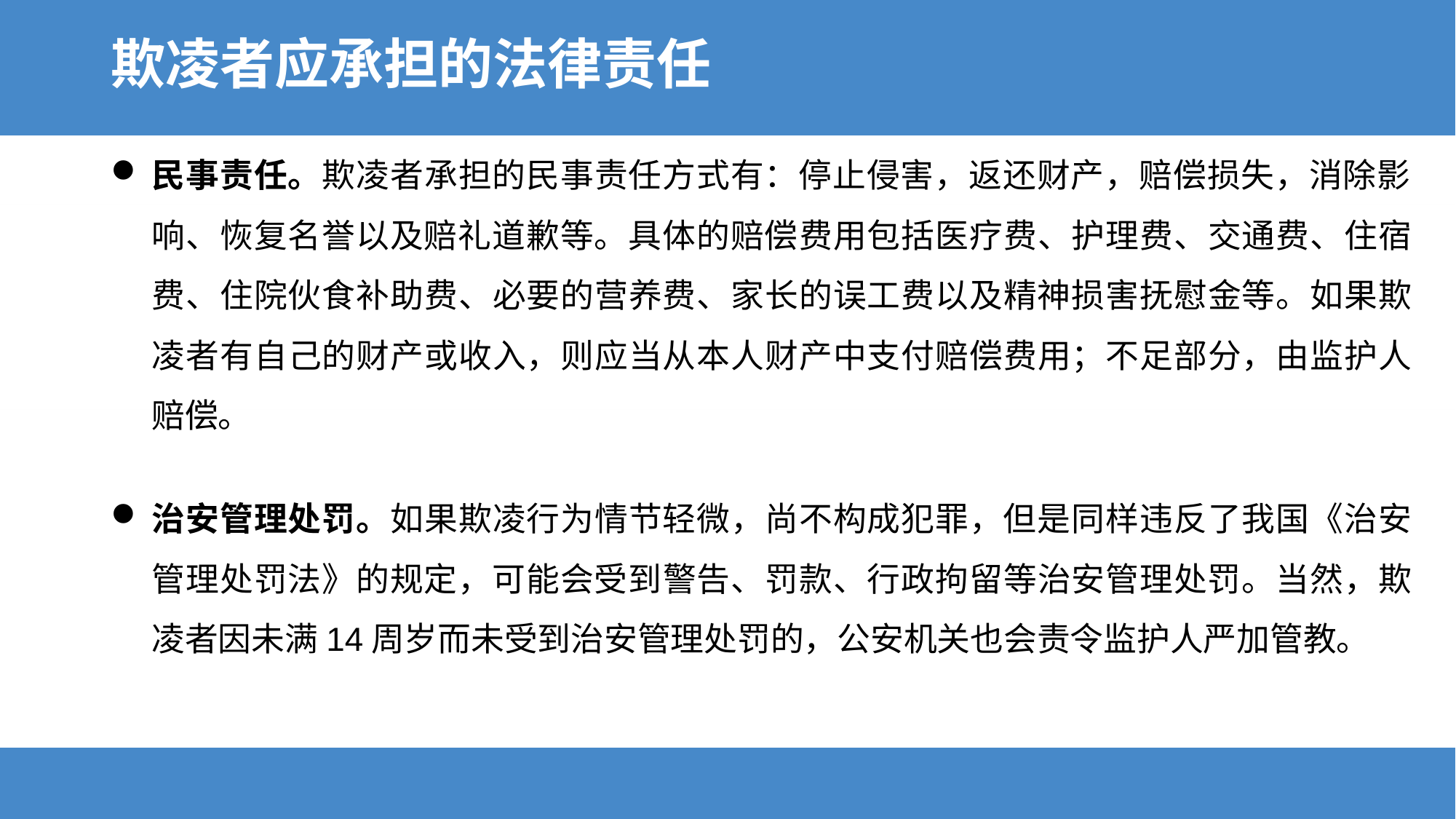

# 欺凌者应承担的法律责任
民事责任。欺凌者承担的民事责任方式有：停止侵害，返还财产，赔偿损失，消除影响、恢复名誉以及赔礼道歉等。具体的赔偿费用包括医疗费、护理费、交通费、住宿费、住院伙食补助费、必要的营养费、家长的误工费以及精神损害抚慰金等。如果欺凌者有自己的财产或收入，则应当从本人财产中支付赔偿费用；不足部分，由监护人赔偿。

治安管理处罚。如果欺凌行为情节轻微，尚不构成犯罪，但是同样违反了我国《治安管理处罚法》的规定，可能会受到警告、罚款、行政拘留等治安管理处罚。当然，欺凌者因未满14周岁而未受到治安管理处罚的，公安机关也会责令监护人严加管教。